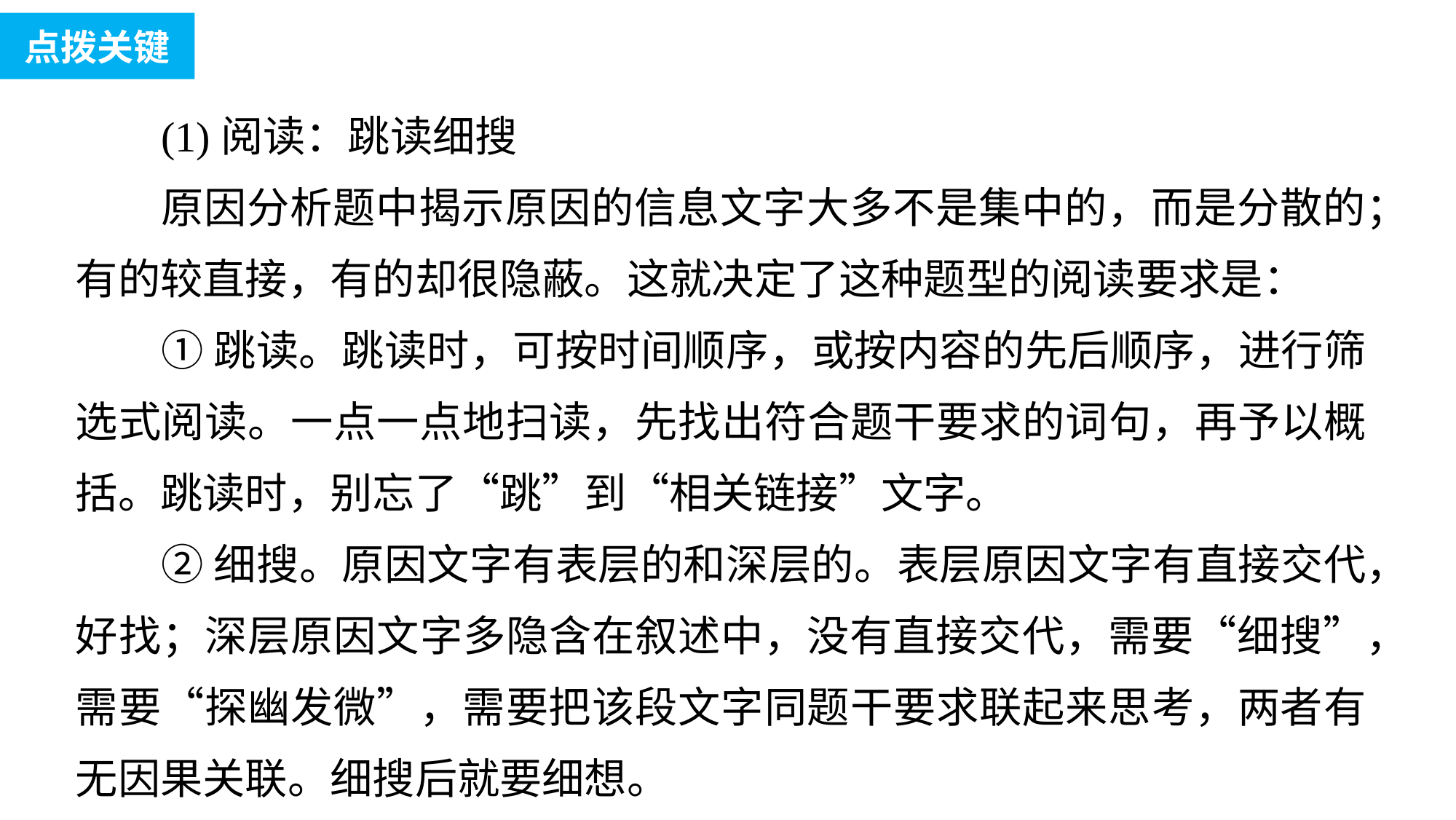

点拨关键
(1)阅读：跳读细搜
原因分析题中揭示原因的信息文字大多不是集中的，而是分散的；有的较直接，有的却很隐蔽。这就决定了这种题型的阅读要求是：
①跳读。跳读时，可按时间顺序，或按内容的先后顺序，进行筛选式阅读。一点一点地扫读，先找出符合题干要求的词句，再予以概括。跳读时，别忘了“跳”到“相关链接”文字。
②细搜。原因文字有表层的和深层的。表层原因文字有直接交代，好找；深层原因文字多隐含在叙述中，没有直接交代，需要“细搜”，需要“探幽发微”，需要把该段文字同题干要求联起来思考，两者有无因果关联。细搜后就要细想。